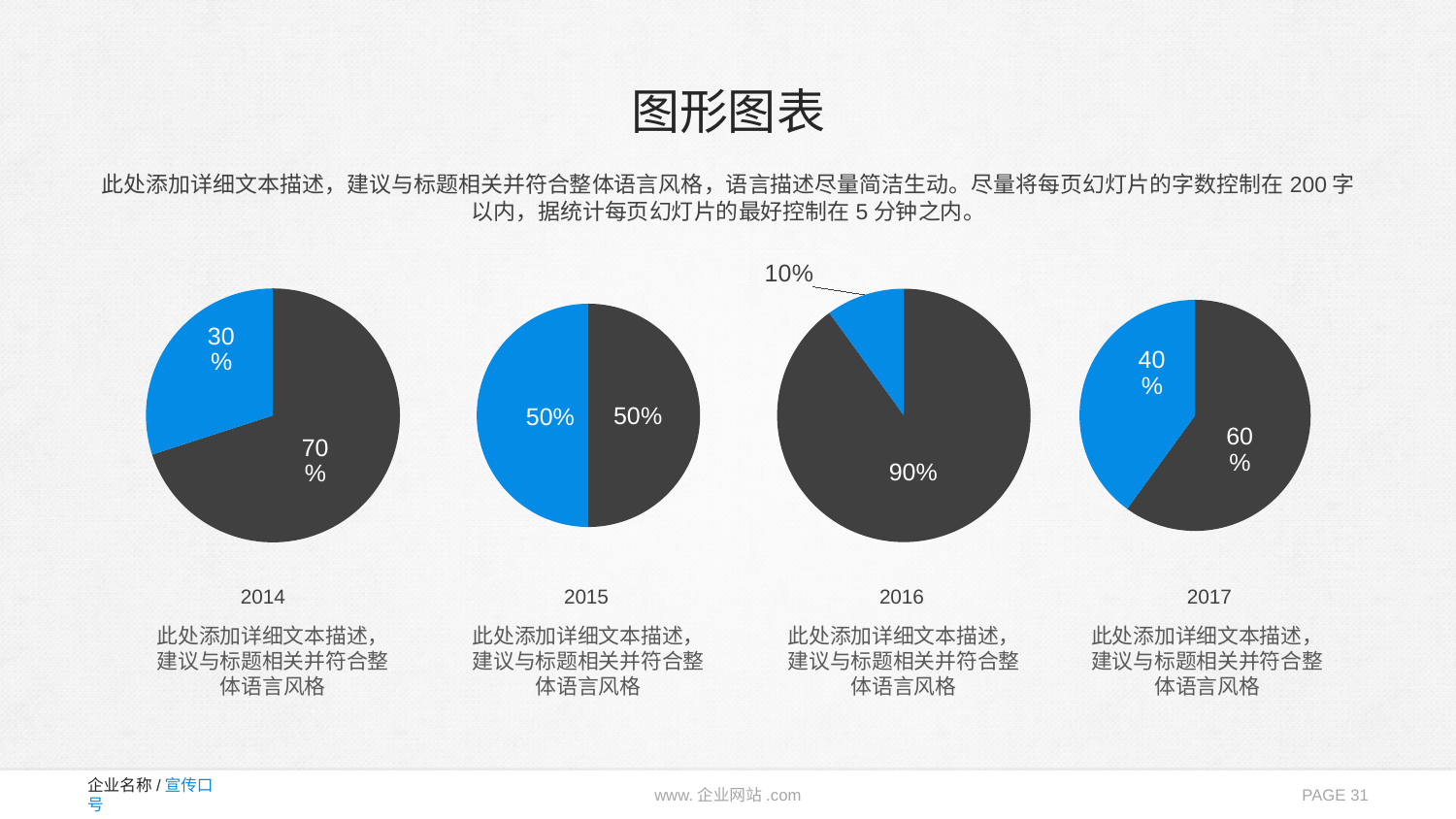

# 图形图表
此处添加详细文本描述，建议与标题相关并符合整体语言风格，语言描述尽量简洁生动。尽量将每页幻灯片的字数控制在200字以内，据统计每页幻灯片的最好控制在5分钟之内。

### Chart

| Category | Sales |
|---|---|
| 1st Qtr | 7.0 |
| 2nd Qtr | 3.0 |

### Chart

| Category | Sales |
|---|---|
| 1st Qtr | 5.0 |
| 2nd Qtr | 5.0 |

### Chart

| Category | Sales |
|---|---|
| 1st Qtr | 9.0 |
| 2nd Qtr | 1.0 |

### Chart

| Category | Sales |
|---|---|
| 1st Qtr | 6.0 |
| 2nd Qtr | 4.0 |
2014
2015
2016
2017
此处添加详细文本描述，建议与标题相关并符合整体语言风格
此处添加详细文本描述，建议与标题相关并符合整体语言风格
此处添加详细文本描述，建议与标题相关并符合整体语言风格
此处添加详细文本描述，建议与标题相关并符合整体语言风格
PAGE 31
www.企业网站.com